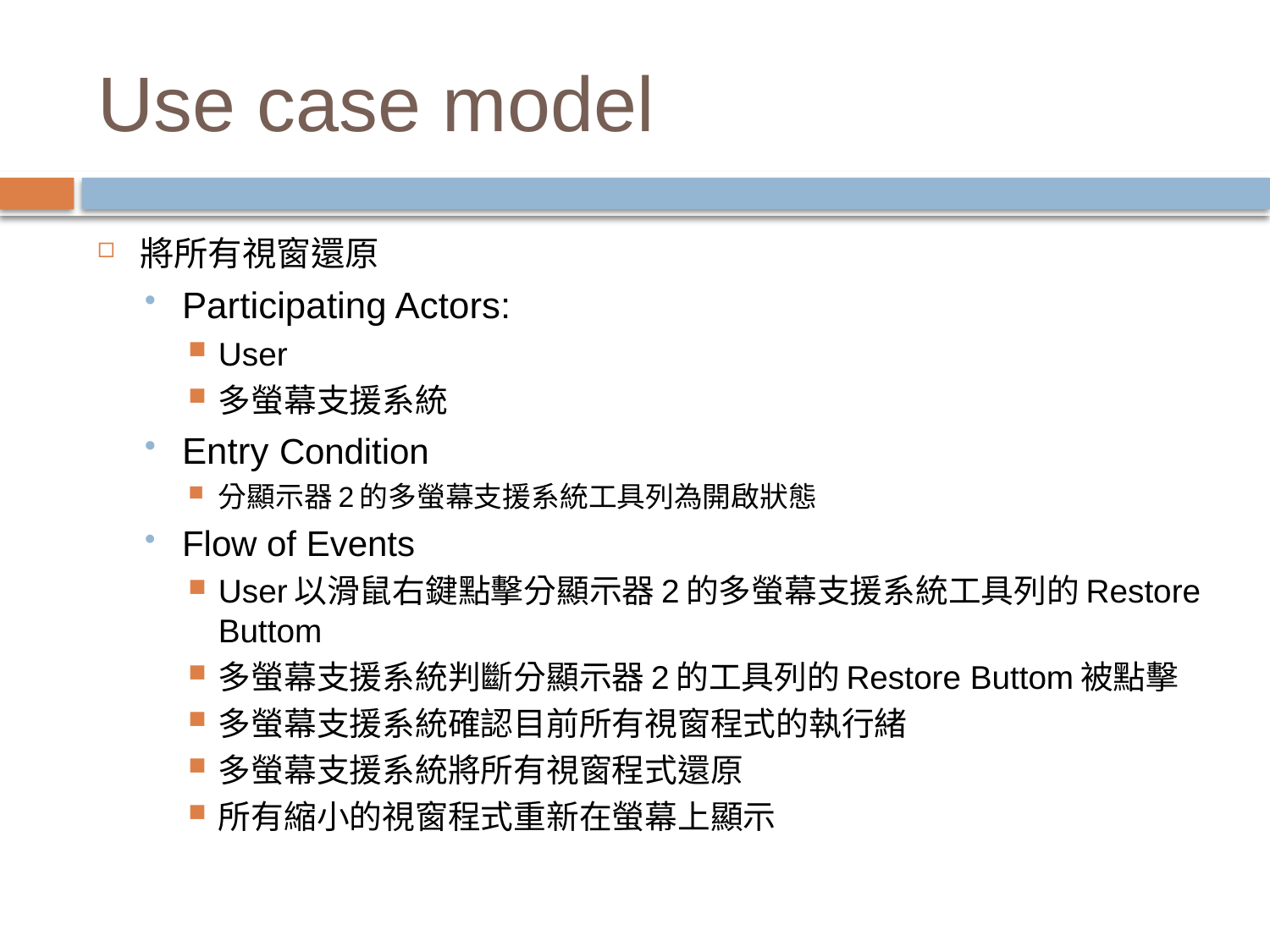

# Use case model
將所有視窗還原
Participating Actors:
User
多螢幕支援系統
Entry Condition
分顯示器2的多螢幕支援系統工具列為開啟狀態
Flow of Events
User以滑鼠右鍵點擊分顯示器2的多螢幕支援系統工具列的Restore Buttom
多螢幕支援系統判斷分顯示器2的工具列的Restore Buttom被點擊
多螢幕支援系統確認目前所有視窗程式的執行緒
多螢幕支援系統將所有視窗程式還原
所有縮小的視窗程式重新在螢幕上顯示